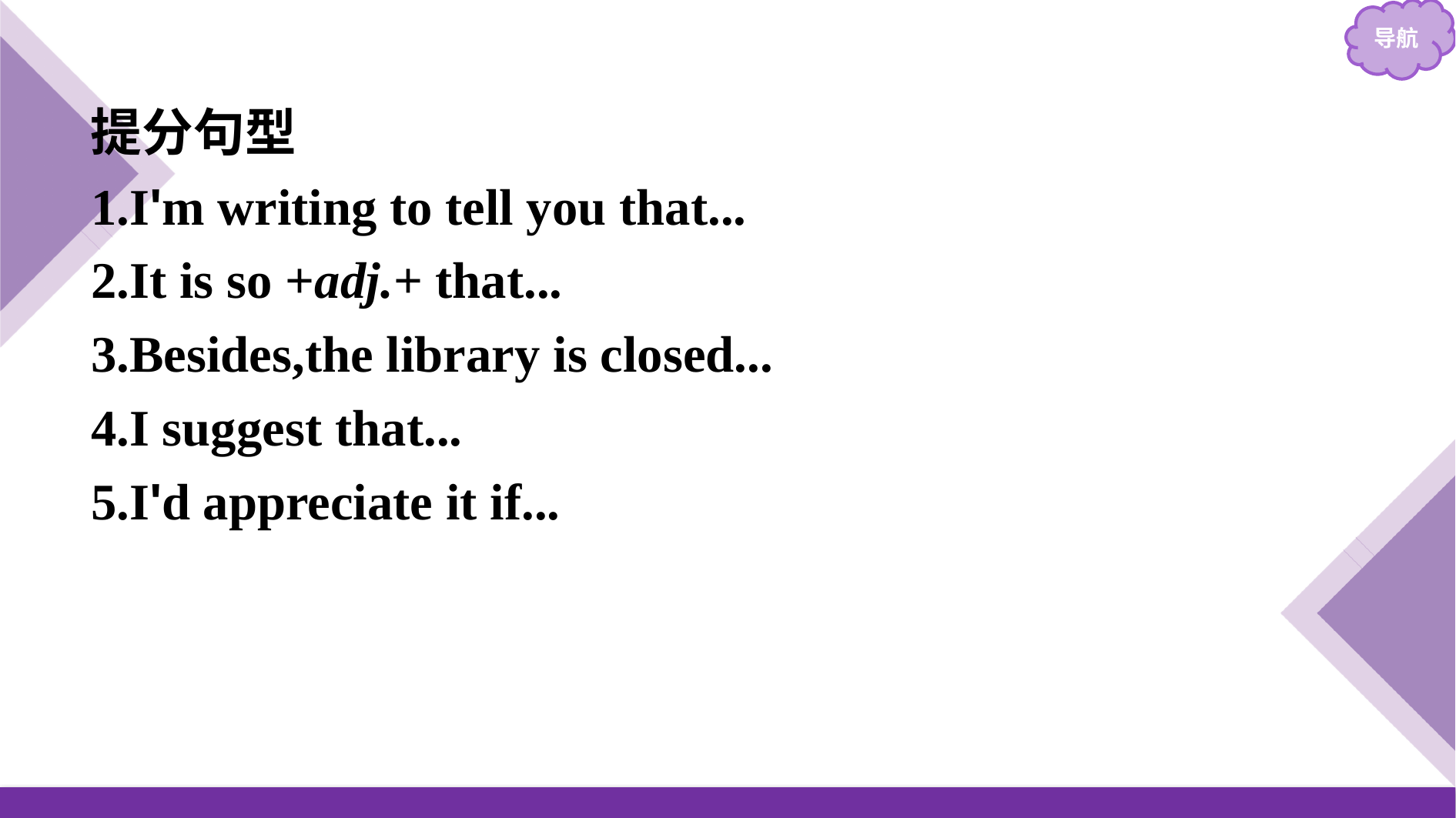

提分句型
1.I'm writing to tell you that...
2.It is so +adj.+ that...
3.Besides,the library is closed...
4.I suggest that...
5.I'd appreciate it if...